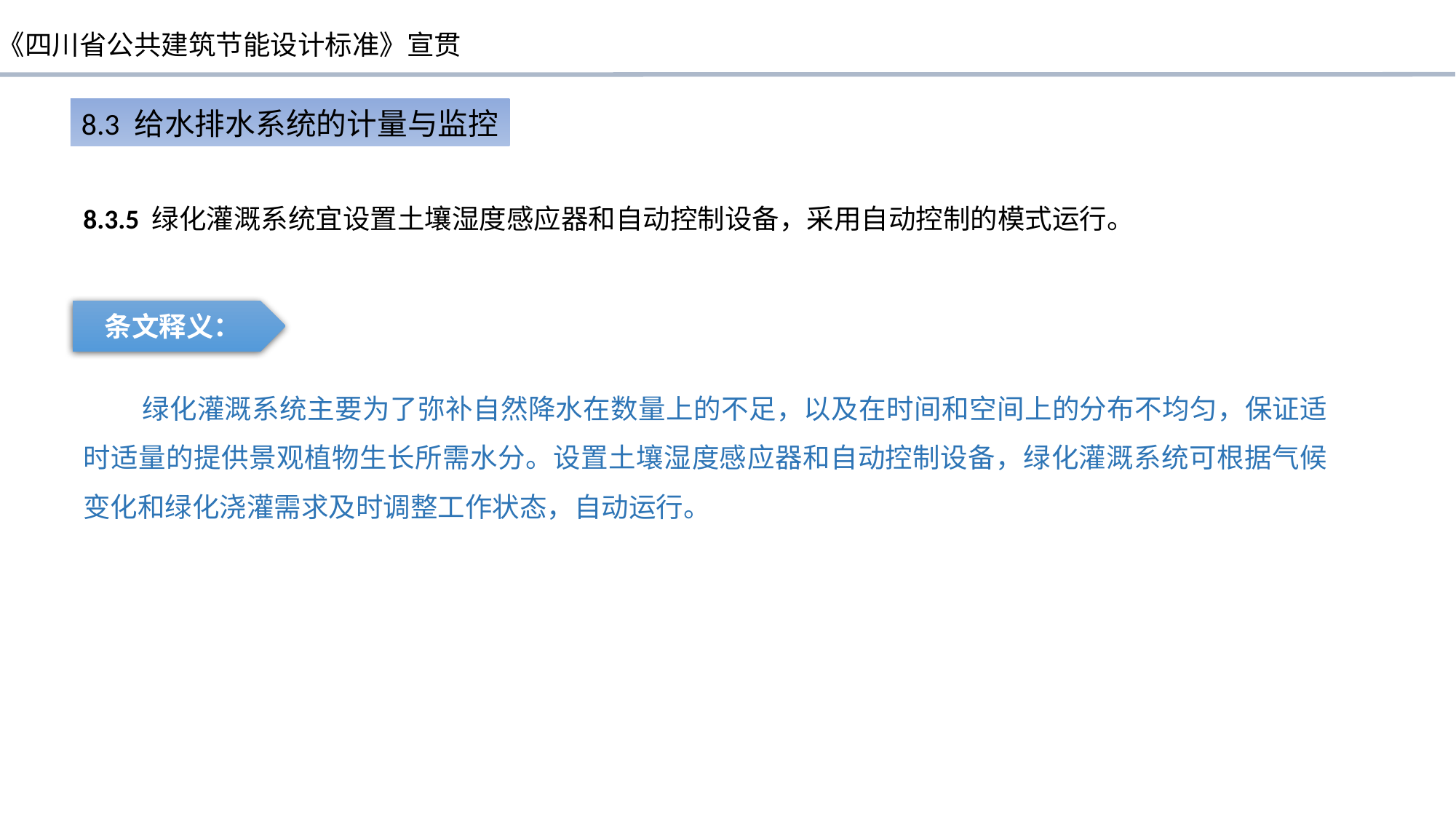

8.3 给水排水系统的计量与监控
8.3.5 绿化灌溉系统宜设置土壤湿度感应器和自动控制设备，采用自动控制的模式运行。
条文释义：
        绿化灌溉系统主要为了弥补自然降水在数量上的不足，以及在时间和空间上的分布不均匀，保证适时适量的提供景观植物生长所需水分。设置土壤湿度感应器和自动控制设备，绿化灌溉系统可根据气候变化和绿化浇灌需求及时调整工作状态，自动运行。